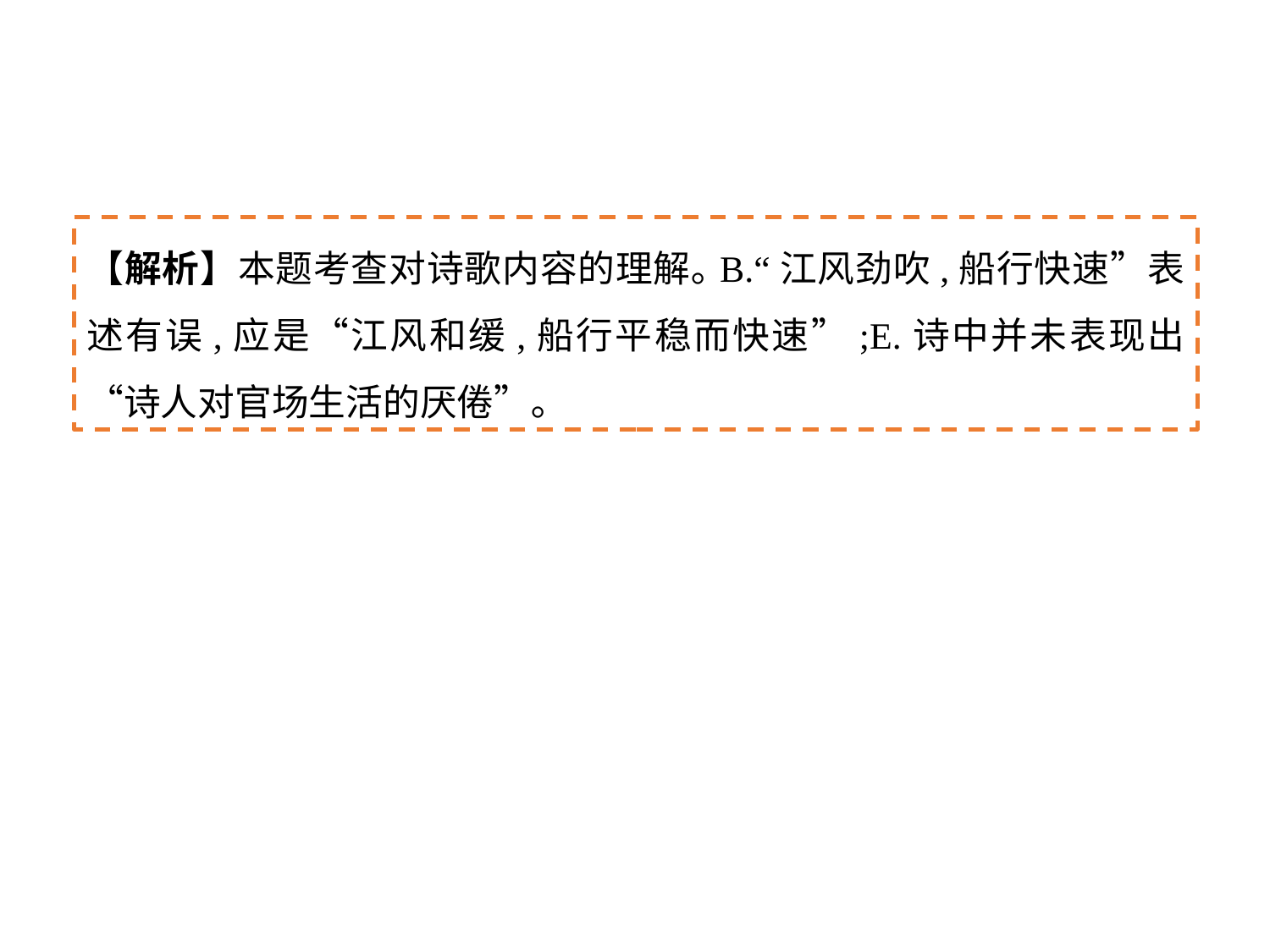

【解析】本题考查对诗歌内容的理解｡B.“江风劲吹,船行快速”表述有误,应是“江风和缓,船行平稳而快速”;E.诗中并未表现出“诗人对官场生活的厌倦”｡